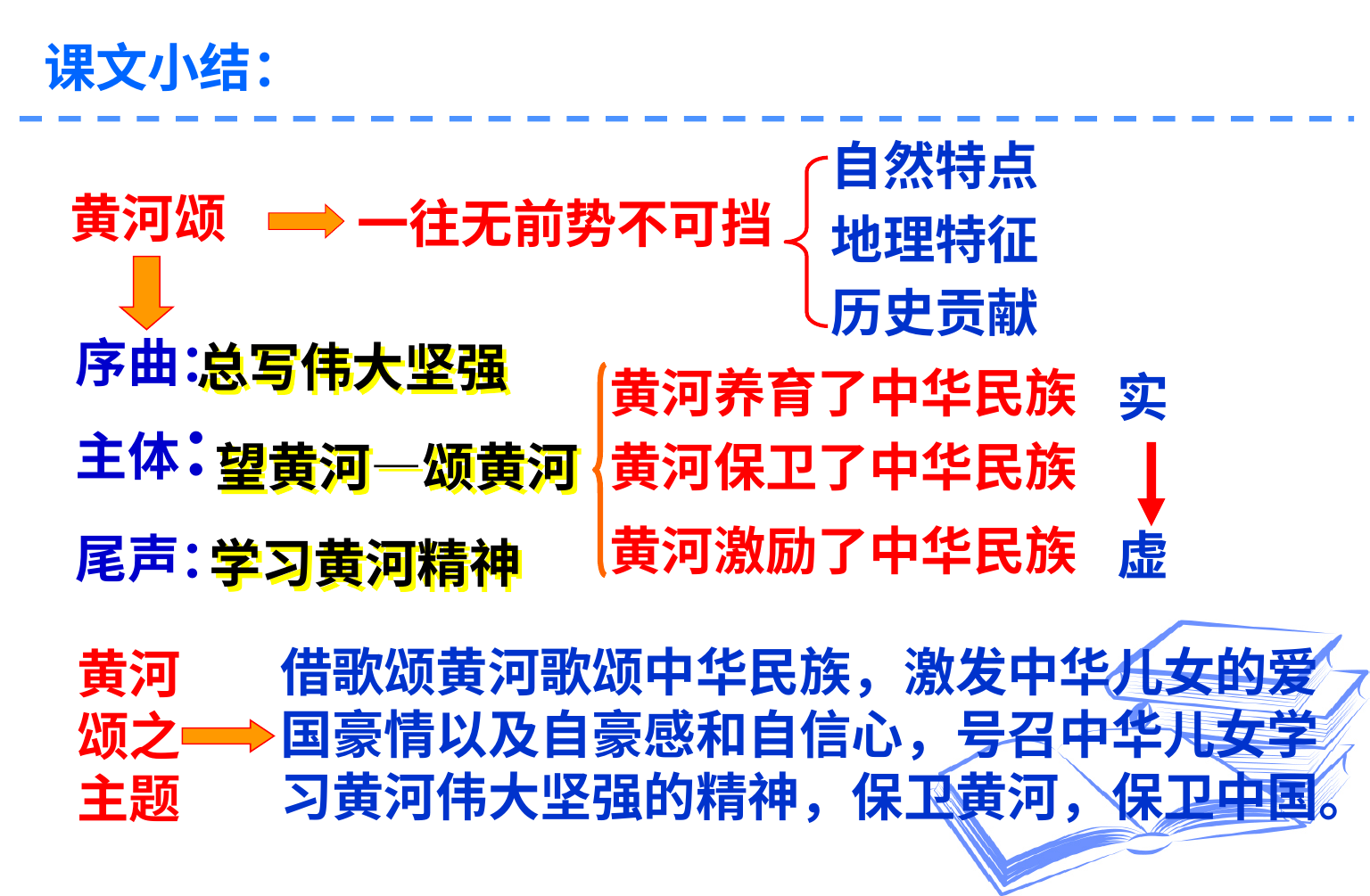

课文小结：
自然特点

地理特征
历史贡献
黄河颂
一往无前势不可挡

序曲：
主体：
尾声：
总写伟大坚强
学习黄河精神
黄河养育了中华民族
黄河保卫了中华民族
黄河激励了中华民族

实

虚
望黄河—颂黄河
借歌颂黄河歌颂中华民族，激发中华儿女的爱国豪情以及自豪感和自信心，号召中华儿女学习黄河伟大坚强的精神，保卫黄河，保卫中国。
黄河颂之主题